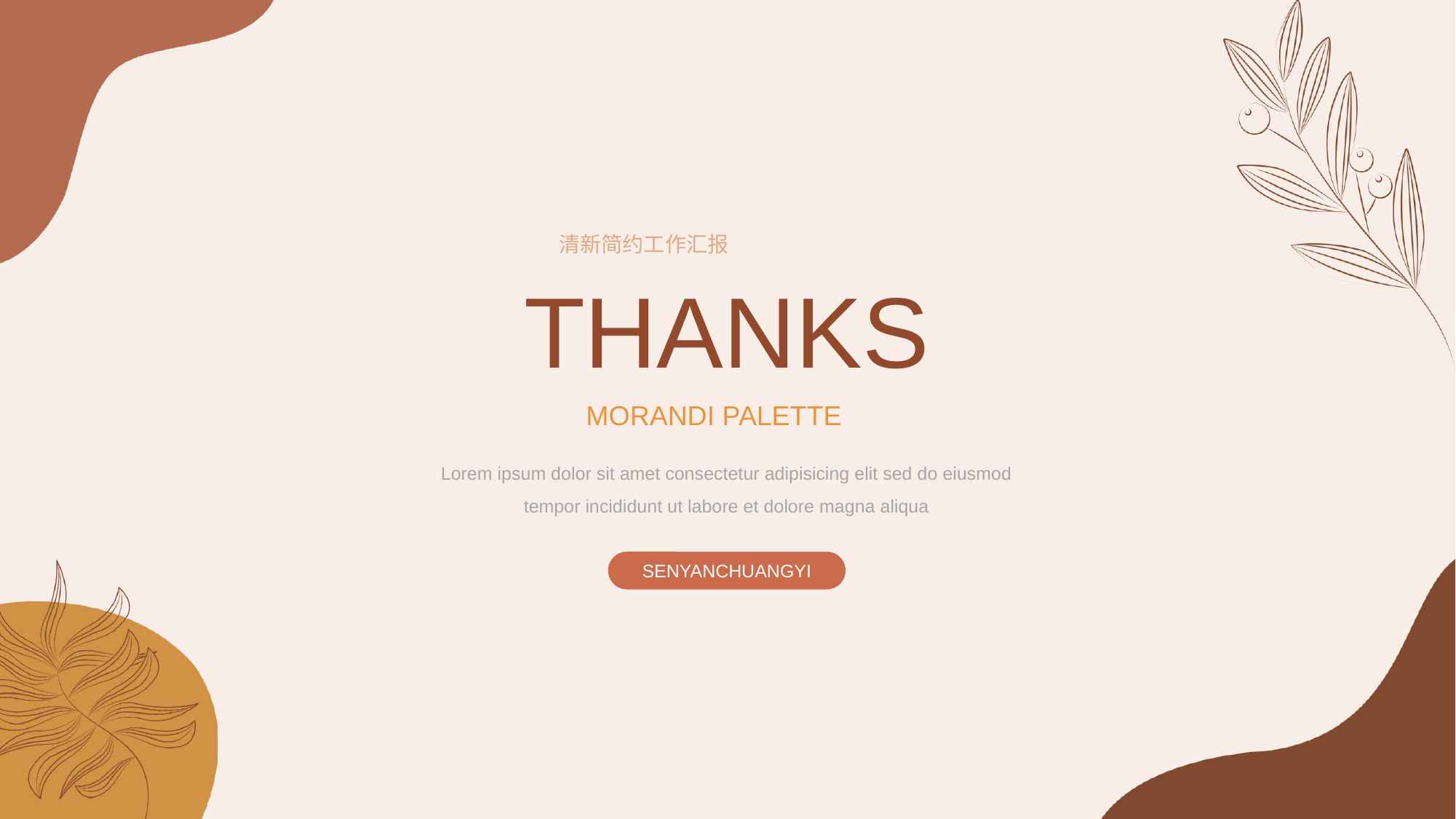

清新简约工作汇报
THANKS
MORANDI PALETTE
Lorem ipsum dolor sit amet consectetur adipisicing elit sed do eiusmod tempor incididunt ut labore et dolore magna aliqua
SENYANCHUANGYI